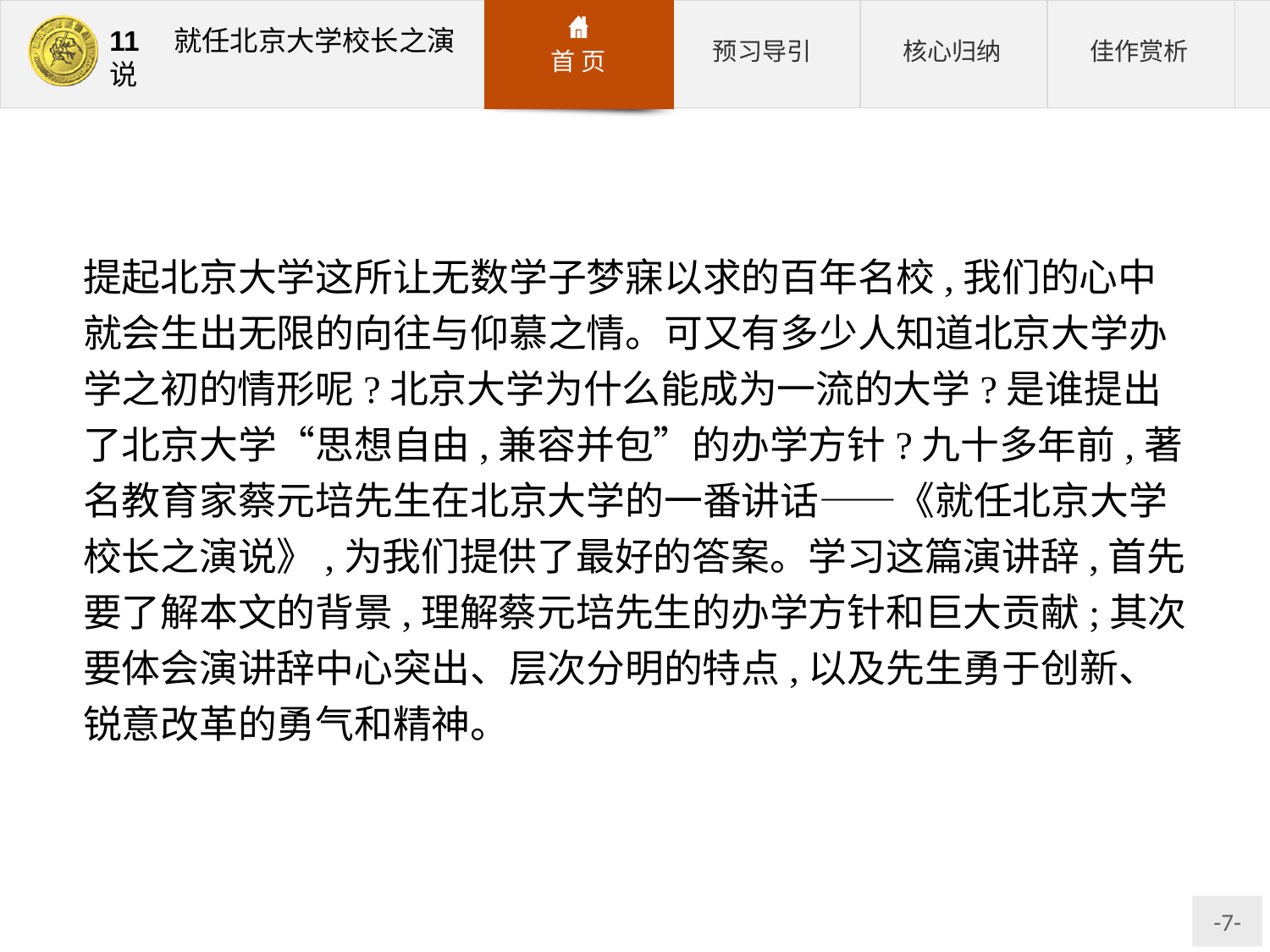

提起北京大学这所让无数学子梦寐以求的百年名校,我们的心中就会生出无限的向往与仰慕之情。可又有多少人知道北京大学办学之初的情形呢?北京大学为什么能成为一流的大学?是谁提出了北京大学“思想自由,兼容并包”的办学方针?九十多年前,著名教育家蔡元培先生在北京大学的一番讲话——《就任北京大学校长之演说》,为我们提供了最好的答案。学习这篇演讲辞,首先要了解本文的背景,理解蔡元培先生的办学方针和巨大贡献;其次要体会演讲辞中心突出、层次分明的特点,以及先生勇于创新、锐意改革的勇气和精神。